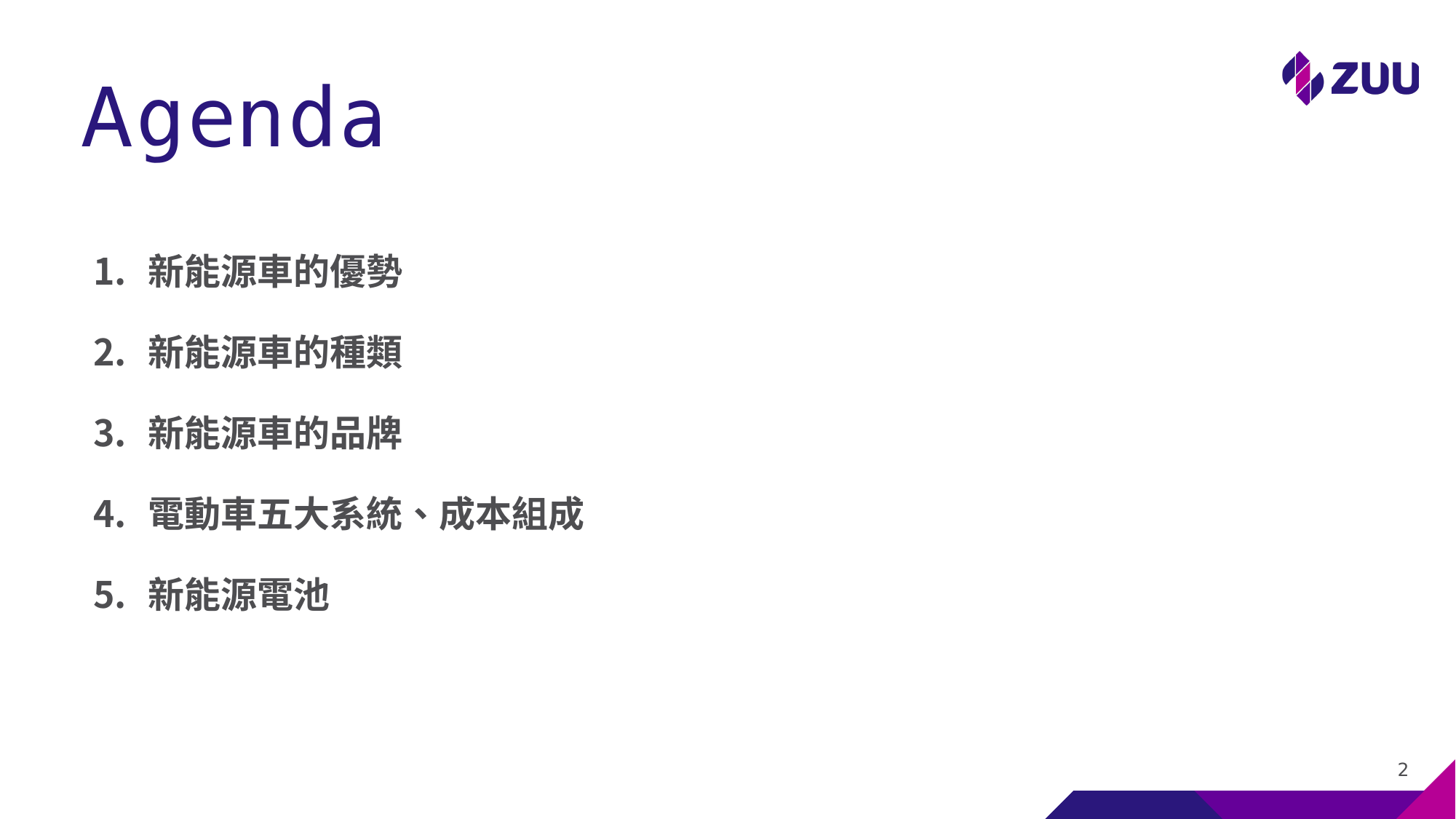

新能源車的優勢
新能源車的種類
新能源車的品牌
電動車五大系統、成本組成
新能源電池
2